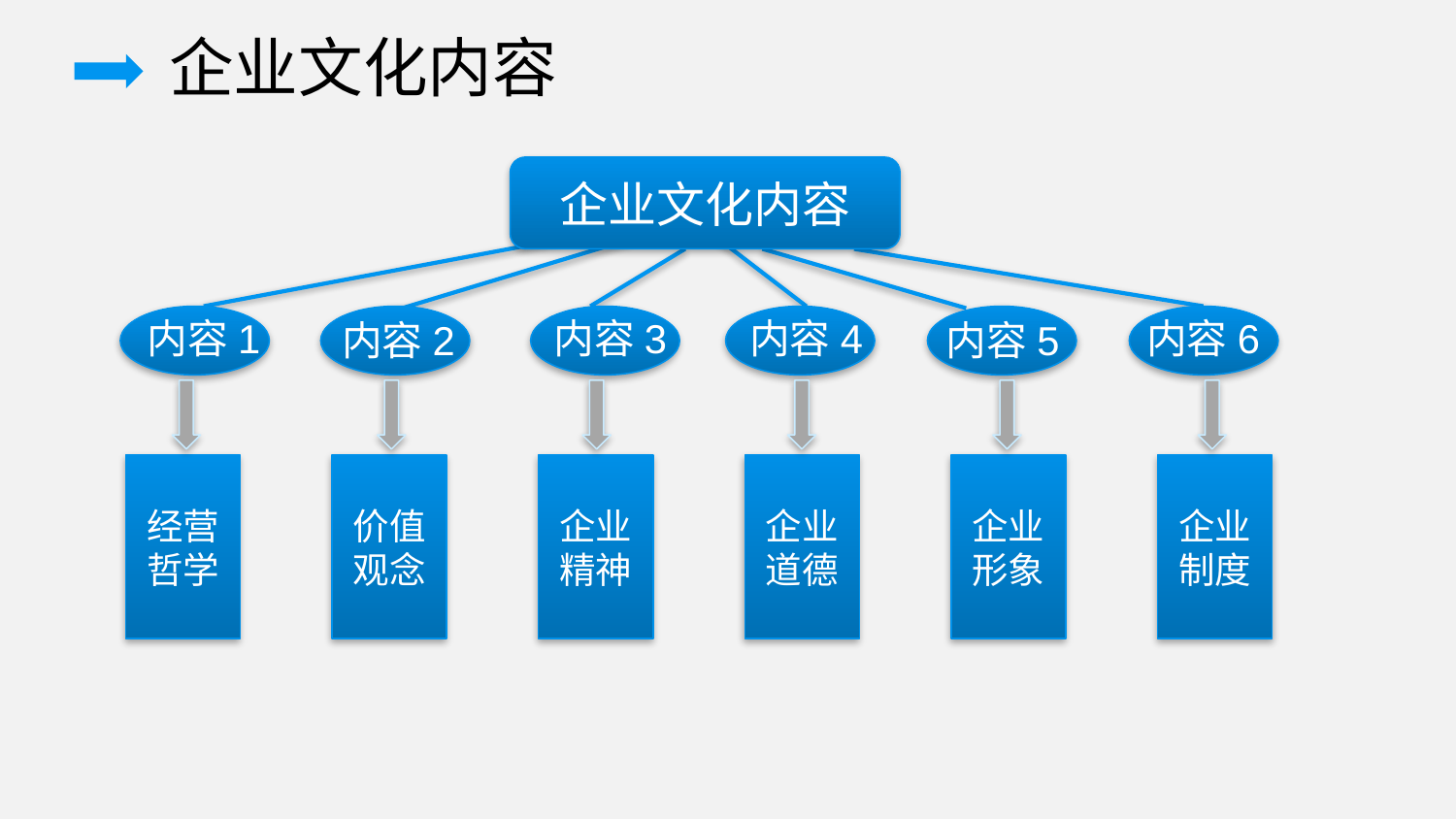

企业文化内容
企业文化内容

内容1

内容3

内容4

内容6
内容2
内容5

经营哲学
价值观念
企业精神
企业道德
企业形象
企业制度